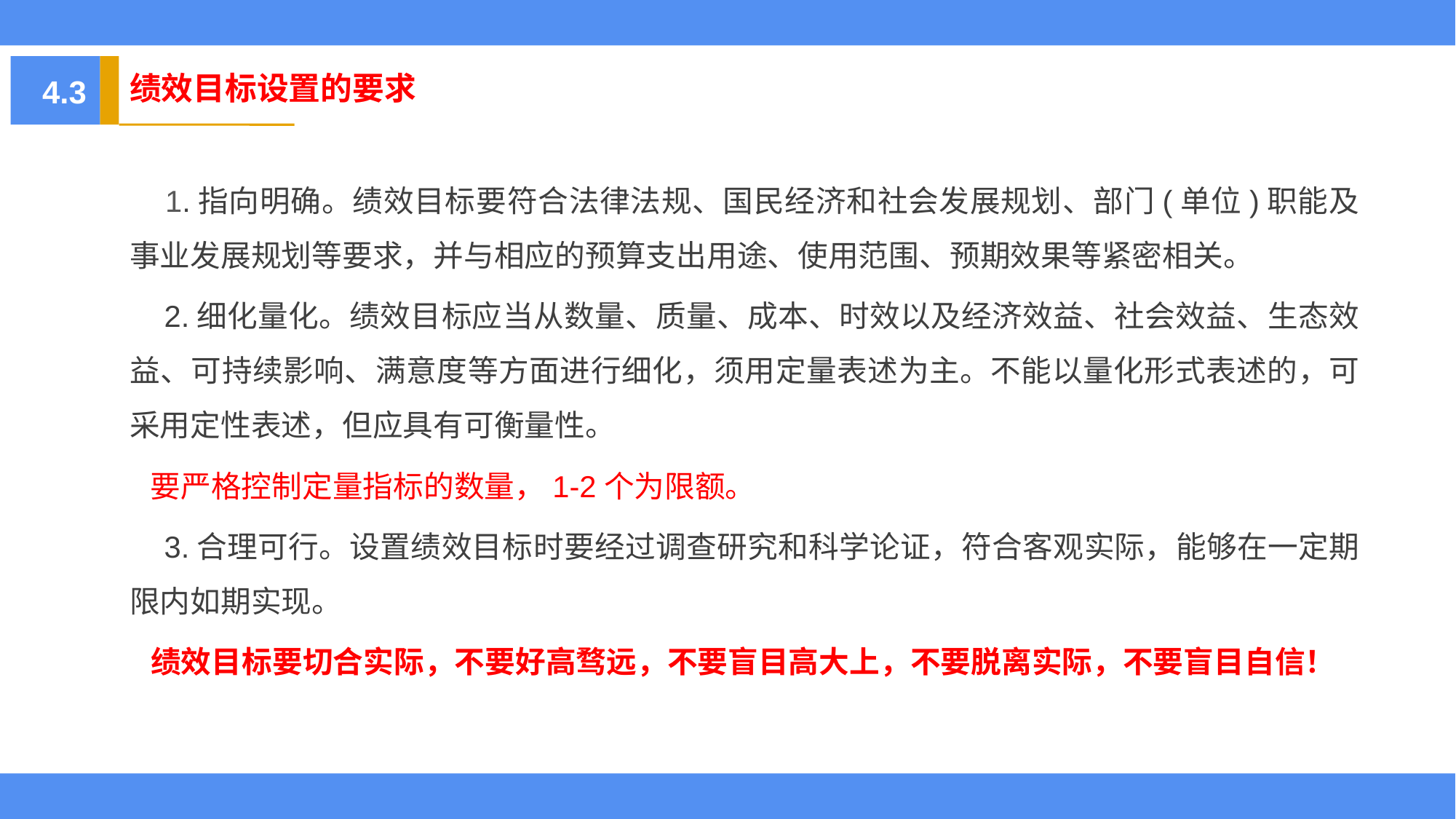

绩效目标设置的要求
4.3
    1.指向明确。绩效目标要符合法律法规、国民经济和社会发展规划、部门(单位)职能及事业发展规划等要求，并与相应的预算支出用途、使用范围、预期效果等紧密相关。
    2.细化量化。绩效目标应当从数量、质量、成本、时效以及经济效益、社会效益、生态效益、可持续影响、满意度等方面进行细化，须用定量表述为主。不能以量化形式表述的，可采用定性表述，但应具有可衡量性。
  要严格控制定量指标的数量，1-2个为限额。
    3.合理可行。设置绩效目标时要经过调查研究和科学论证，符合客观实际，能够在一定期限内如期实现。
  绩效目标要切合实际，不要好高骛远，不要盲目高大上，不要脱离实际，不要盲目自信！